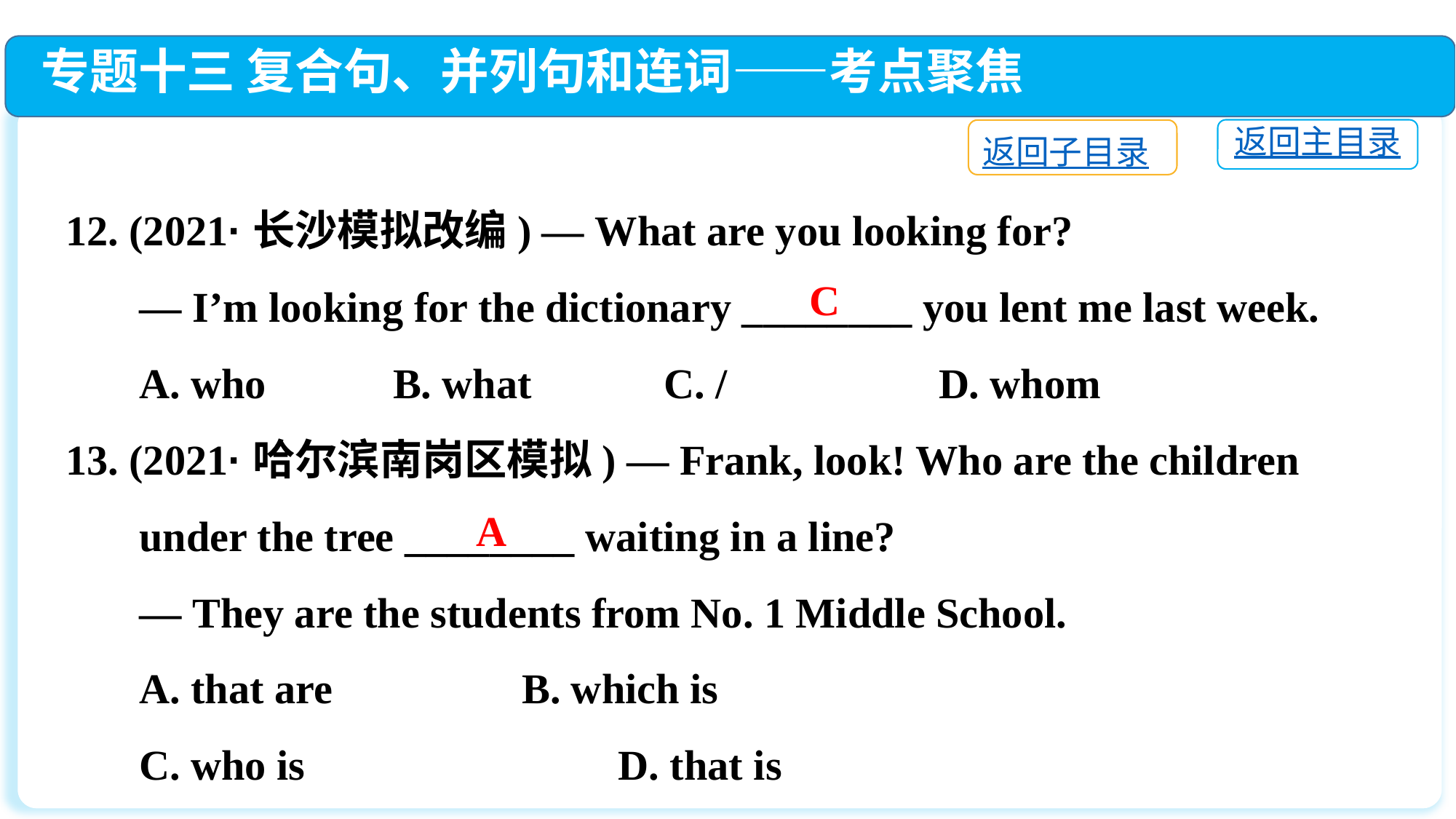

专题十三 复合句、并列句和连词——考点聚焦

返回主目录

返回子目录
12. (2021·长沙模拟改编) — What are you looking for?
       — I’m looking for the dictionary ________ you lent me last week.
       A. who　　 	B. what	     C. /　　 	D. whom
13. (2021·哈尔滨南岗区模拟) — Frank, look! Who are the children
       under the tree ________ waiting in a line?
       — They are the students from No. 1 Middle School.
       A. that are　　	 B. which is
       C. who is　　	           D. that is
C
A